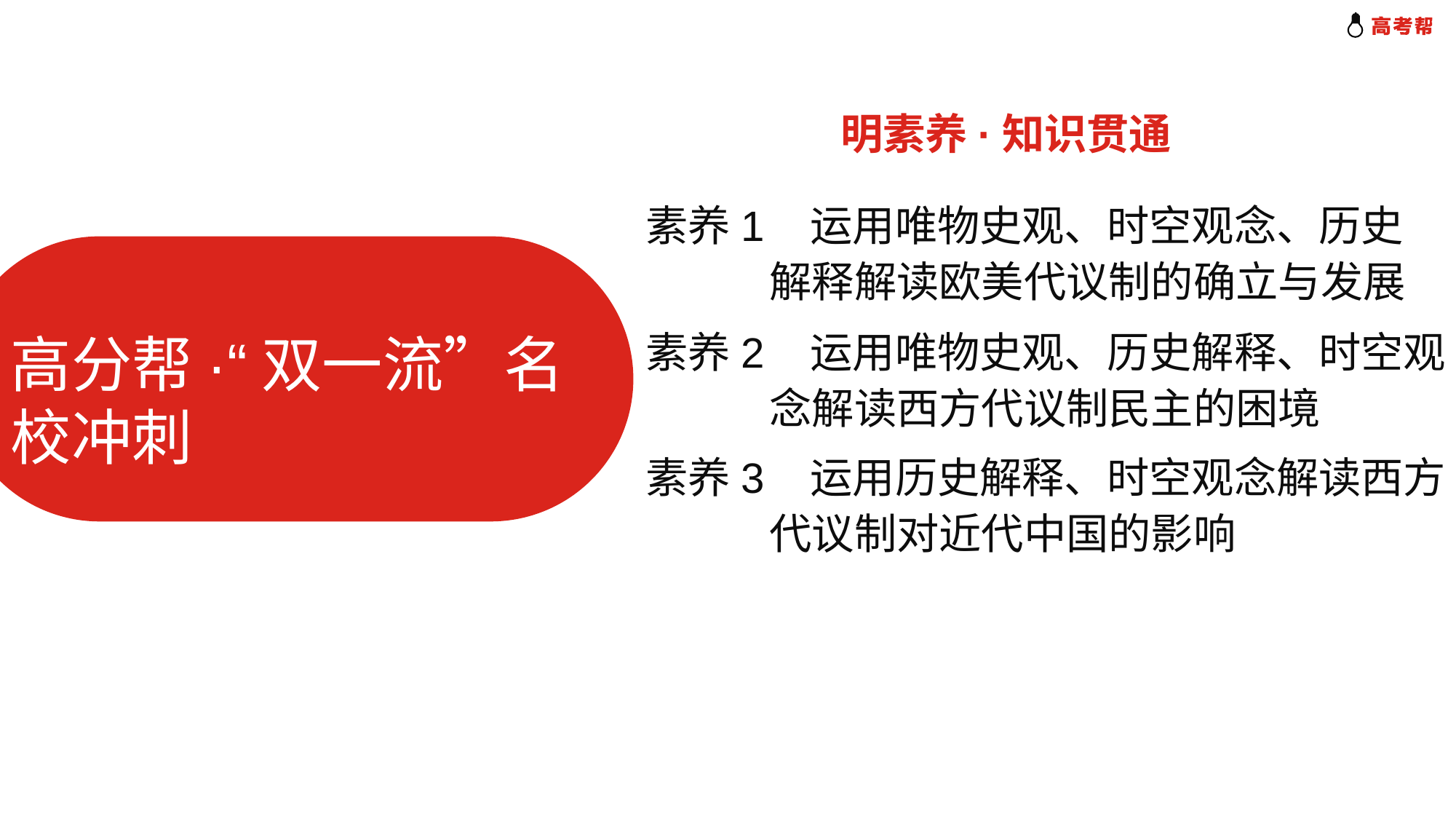

明素养·知识贯通
素养1   运用唯物史观、时空观念、历史
            解释解读欧美代议制的确立与发展
高分帮·“双一流”名校冲刺
素养2   运用唯物史观、历史解释、时空观
            念解读西方代议制民主的困境
素养3   运用历史解释、时空观念解读西方
            代议制对近代中国的影响